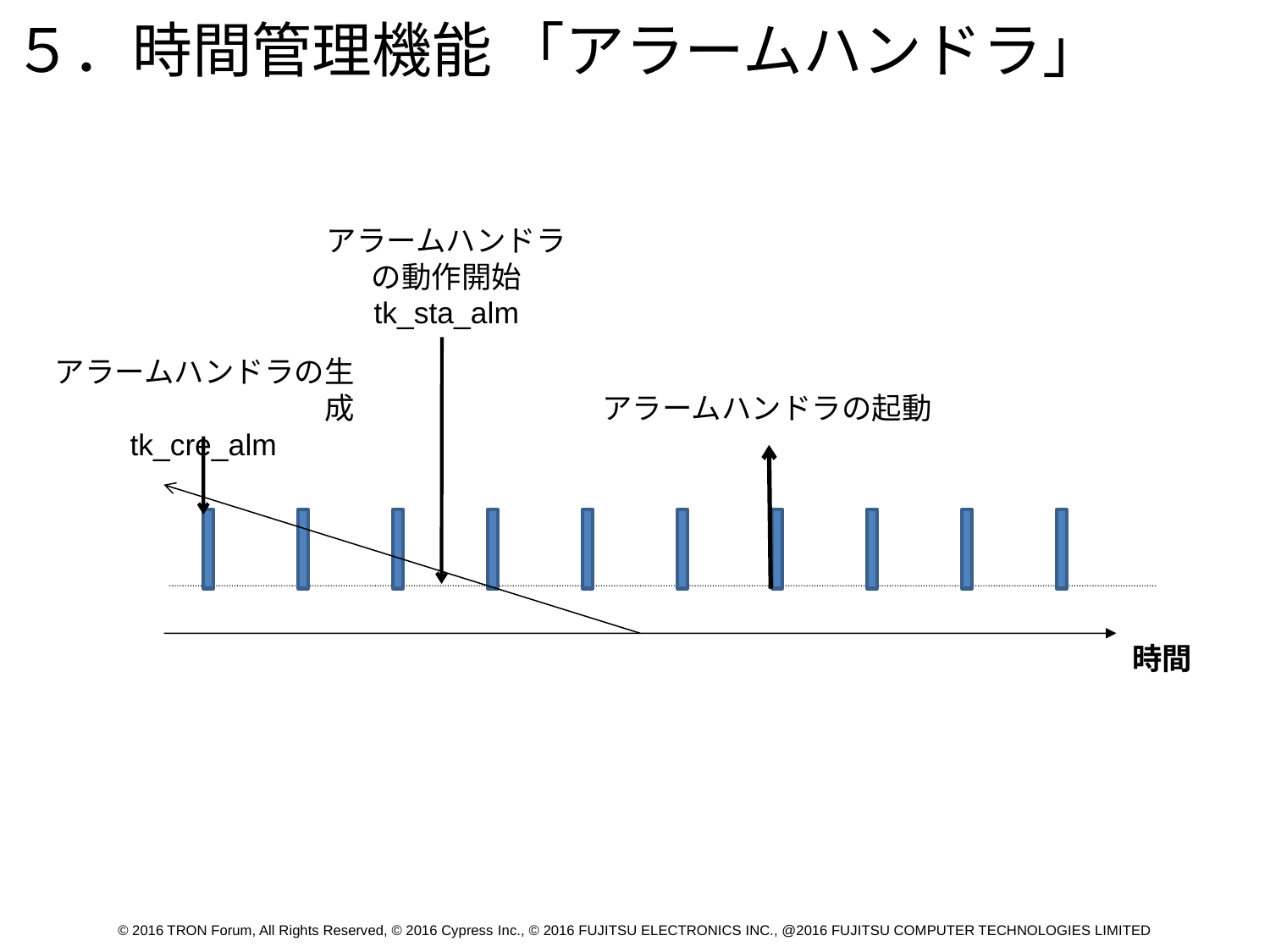

５．時間管理機能 「アラームハンドラ」
#
アラームハンドラ
の動作開始
tk_sta_alm

アラームハンドラの生成
tk_cre_alm
アラームハンドラの起動

時間
© 2016 TRON Forum, All Rights Reserved, © 2016 Cypress Inc., © 2016 FUJITSU ELECTRONICS INC., @2016 FUJITSU COMPUTER TECHNOLOGIES LIMITED